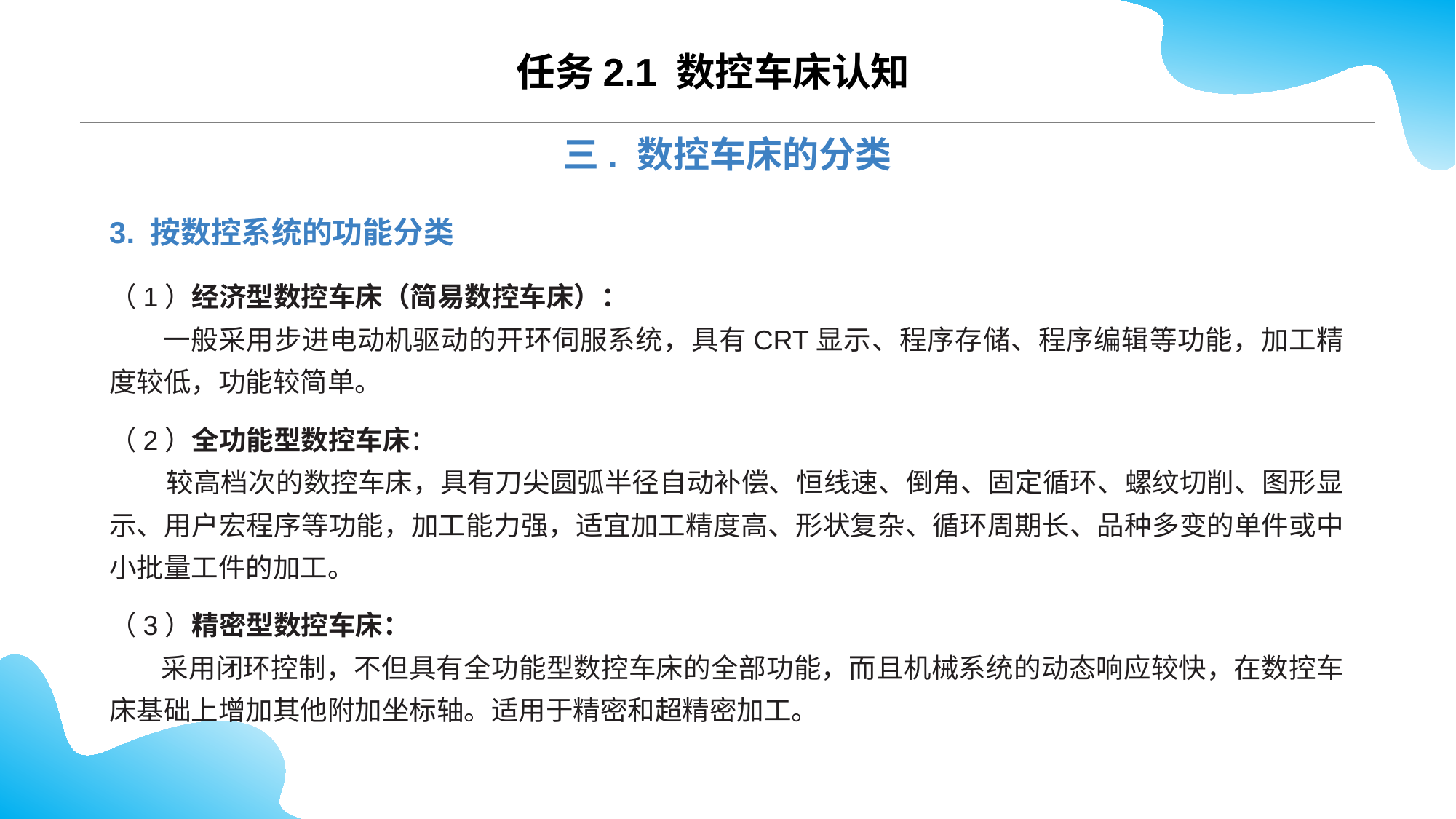

CONTENTS
任务2.1 数控车床认知
三. 数控车床的分类
3. 按数控系统的功能分类
（1）经济型数控车床（简易数控车床）：
       一般采用步进电动机驱动的开环伺服系统，具有CRT显示、程序存储、程序编辑等功能，加工精度较低，功能较简单。
（2）全功能型数控车床：
        较高档次的数控车床，具有刀尖圆弧半径自动补偿、恒线速、倒角、固定循环、螺纹切削、图形显示、用户宏程序等功能，加工能力强，适宜加工精度高、形状复杂、循环周期长、品种多变的单件或中小批量工件的加工。
（3）精密型数控车床：
       采用闭环控制，不但具有全功能型数控车床的全部功能，而且机械系统的动态响应较快，在数控车床基础上增加其他附加坐标轴。适用于精密和超精密加工。